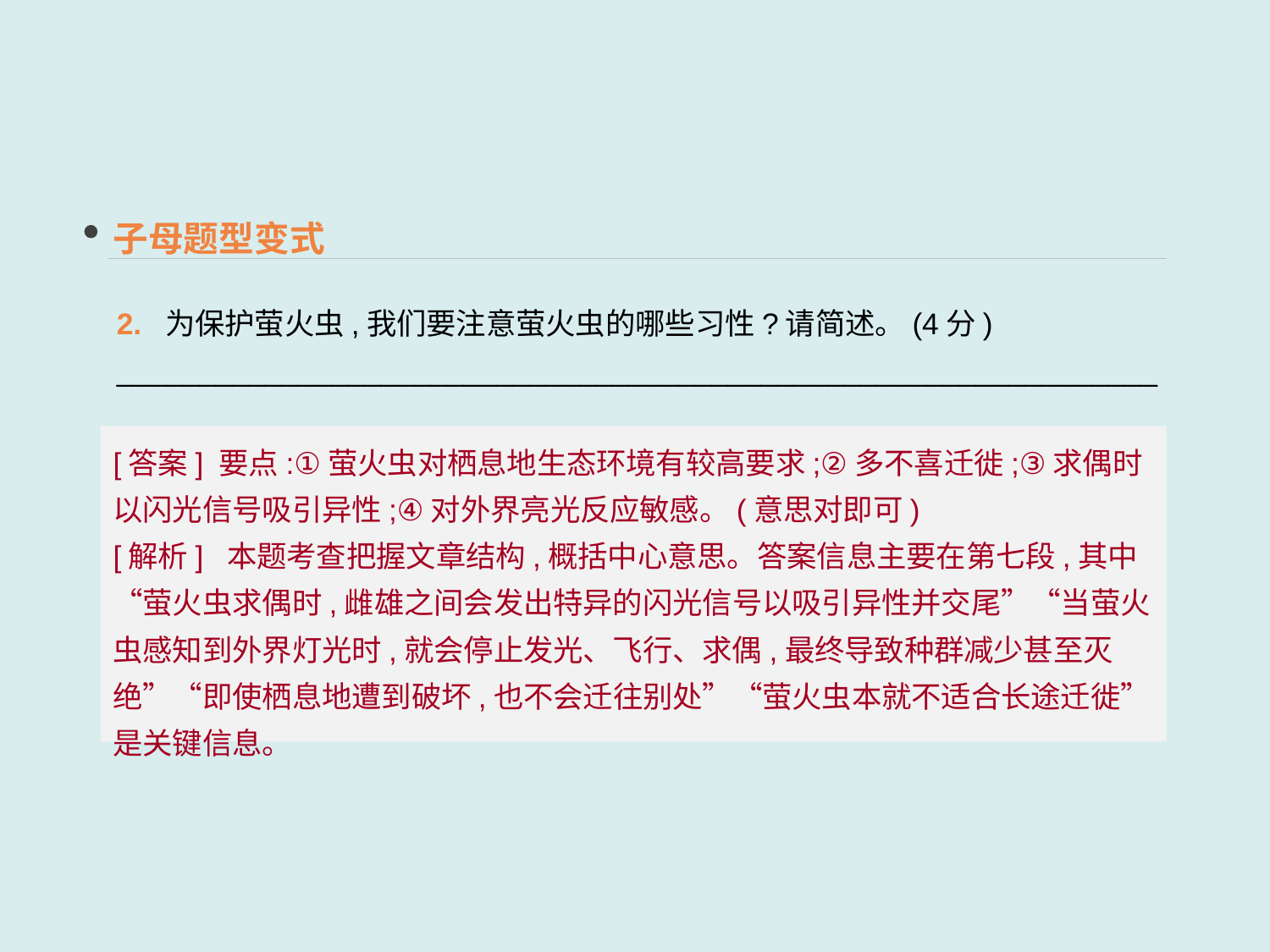

子母题型变式

2.  为保护萤火虫,我们要注意萤火虫的哪些习性?请简述。(4分)
_______________________________________________________________________________

[答案] 要点:①萤火虫对栖息地生态环境有较高要求;②多不喜迁徙;③求偶时以闪光信号吸引异性;④对外界亮光反应敏感。(意思对即可)
[解析]  本题考查把握文章结构,概括中心意思。答案信息主要在第七段,其中“萤火虫求偶时,雌雄之间会发出特异的闪光信号以吸引异性并交尾”“当萤火虫感知到外界灯光时,就会停止发光、飞行、求偶,最终导致种群减少甚至灭绝”“即使栖息地遭到破坏,也不会迁往别处”“萤火虫本就不适合长途迁徙”是关键信息。